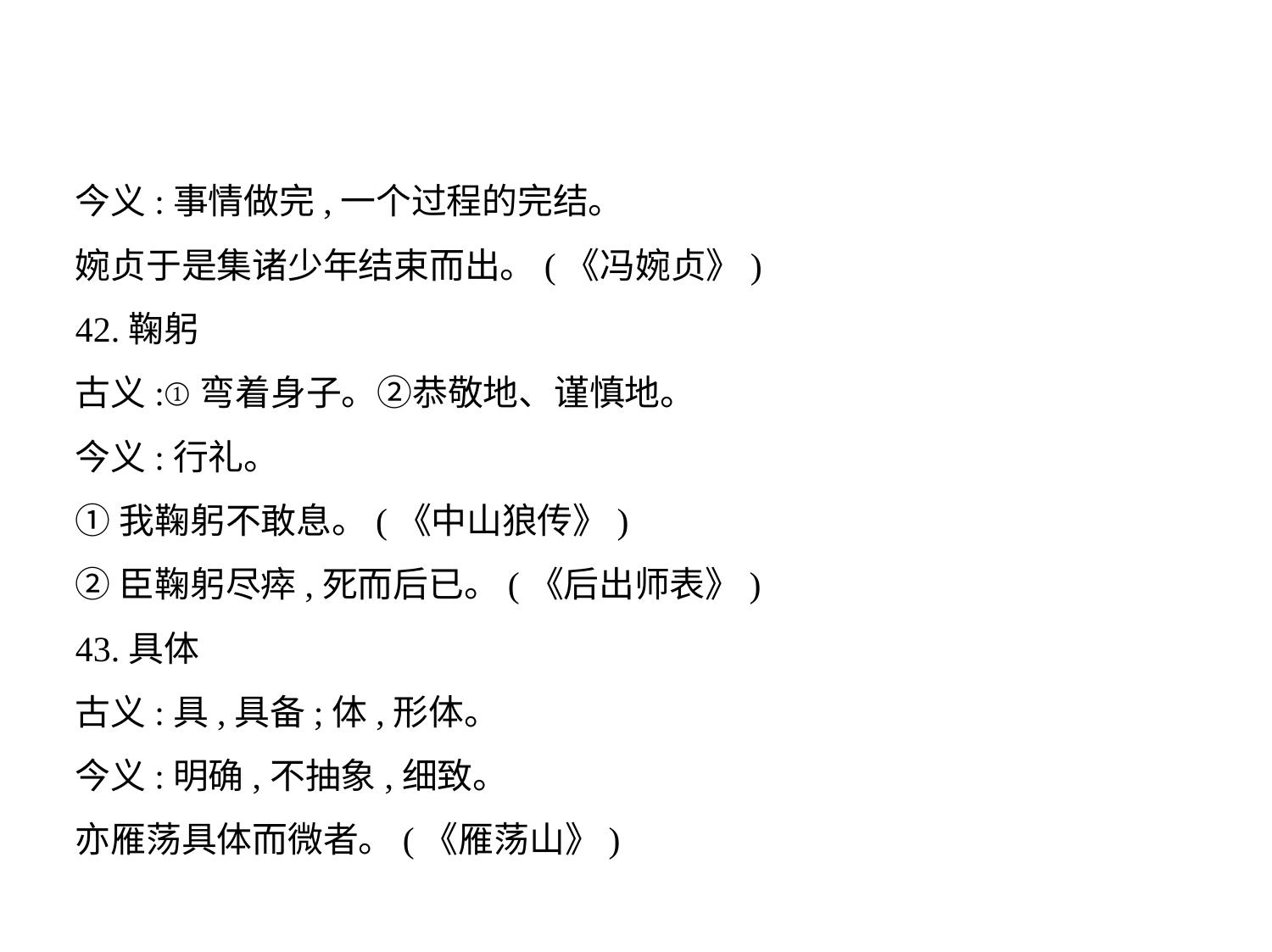

今义:事情做完,一个过程的完结。
婉贞于是集诸少年结束而出。(《冯婉贞》)
42.鞠躬
古义:①弯着身子。②恭敬地、谨慎地。
今义:行礼。
①我鞠躬不敢息。(《中山狼传》)
②臣鞠躬尽瘁,死而后已。(《后出师表》)
43.具体
古义:具,具备;体,形体。
今义:明确,不抽象,细致。
亦雁荡具体而微者。(《雁荡山》)